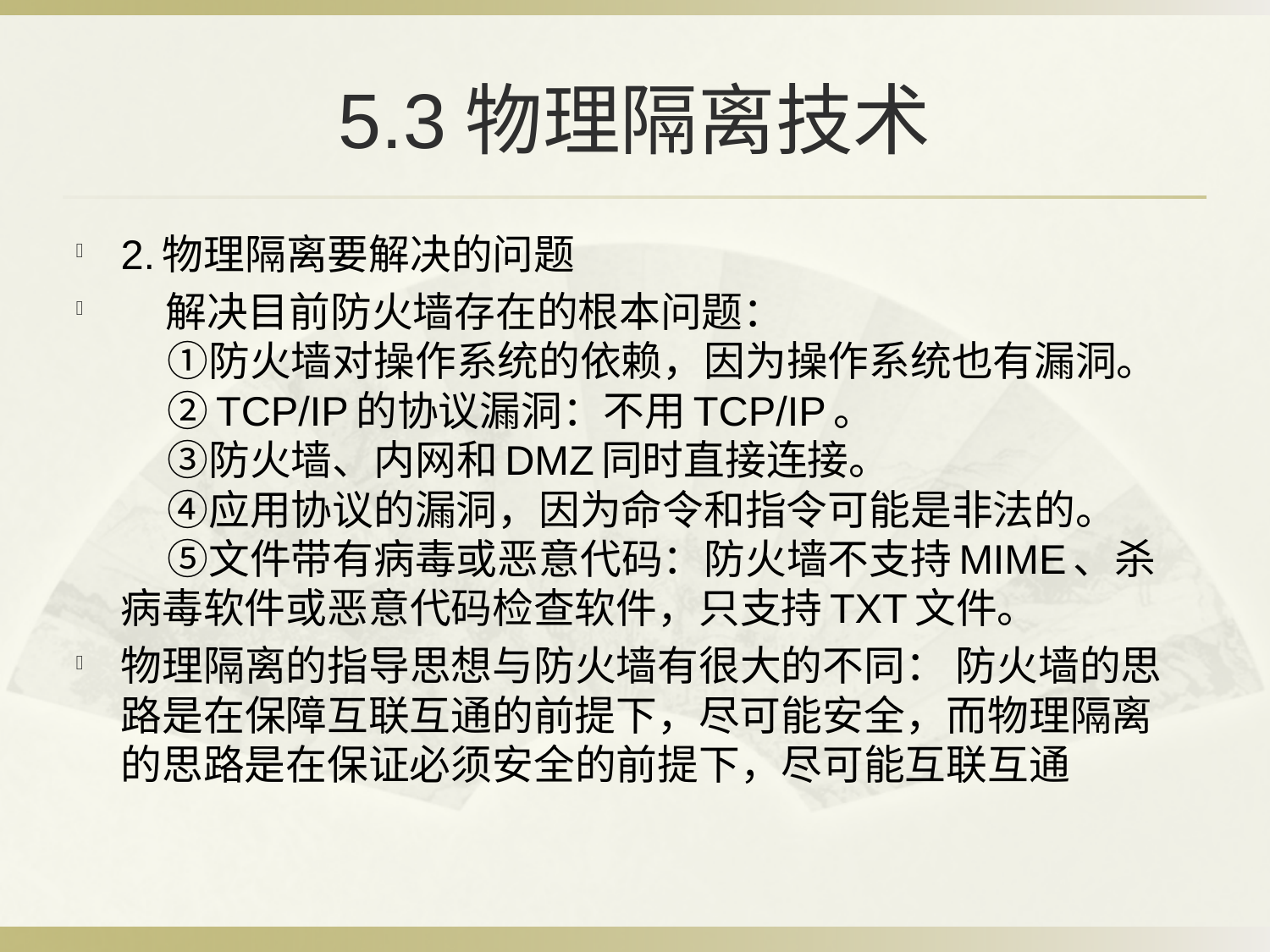

# 5.3物理隔离技术
2.物理隔离要解决的问题
    解决目前防火墙存在的根本问题：
     ①防火墙对操作系统的依赖，因为操作系统也有漏洞。
     ②TCP/IP的协议漏洞：不用TCP/IP。
     ③防火墙、内网和DMZ同时直接连接。
     ④应用协议的漏洞，因为命令和指令可能是非法的。
     ⑤文件带有病毒或恶意代码：防火墙不支持MIME、杀病毒软件或恶意代码检查软件，只支持TXT文件。
物理隔离的指导思想与防火墙有很大的不同： 防火墙的思路是在保障互联互通的前提下，尽可能安全，而物理隔离的思路是在保证必须安全的前提下，尽可能互联互通